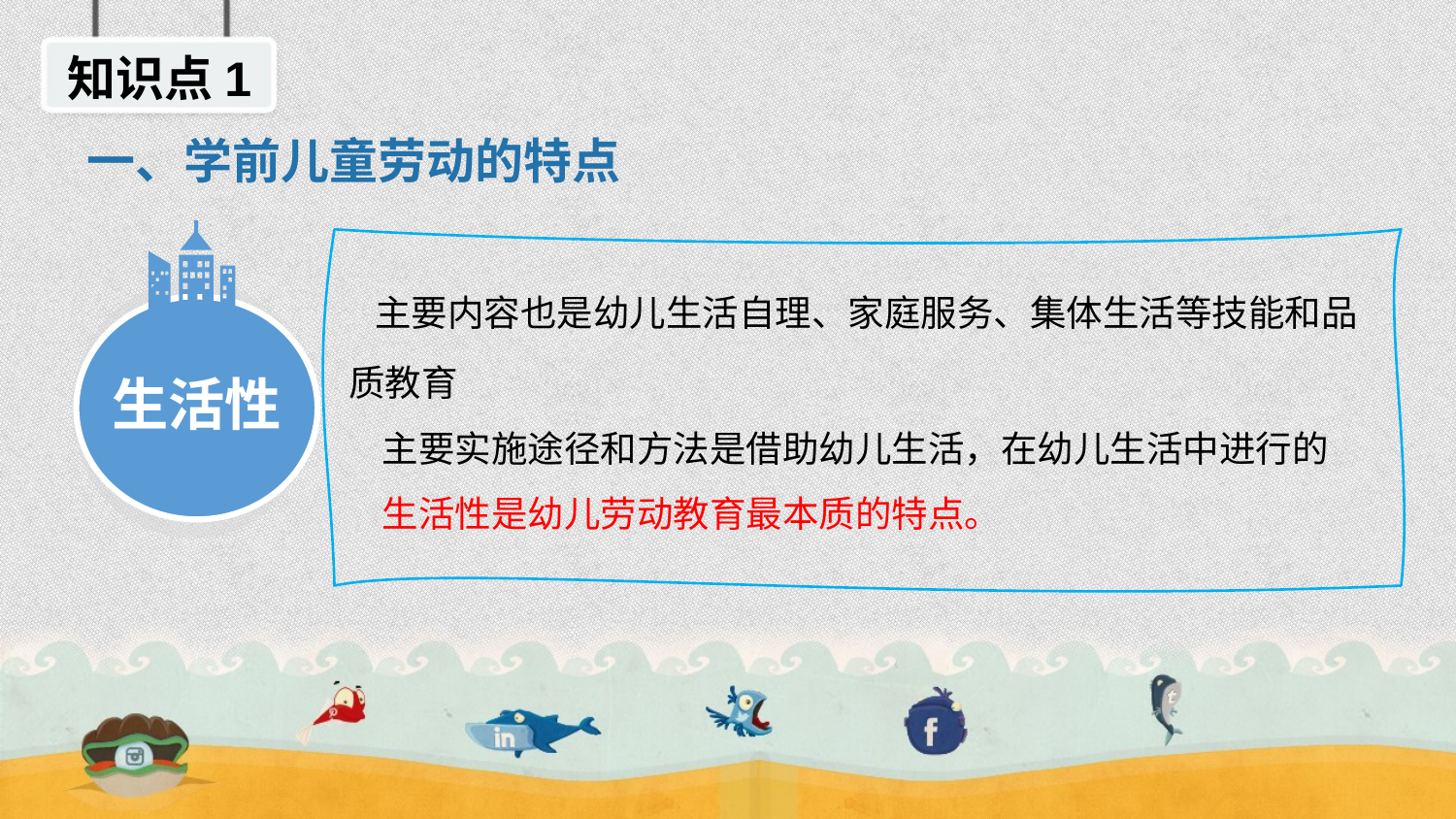

知识点1

一、学前儿童劳动的特点

生活性
 主要内容也是幼儿生活自理、家庭服务、集体生活等技能和品质教育
   主要实施途径和方法是借助幼儿生活，在幼儿生活中进行的
   生活性是幼儿劳动教育最本质的特点。